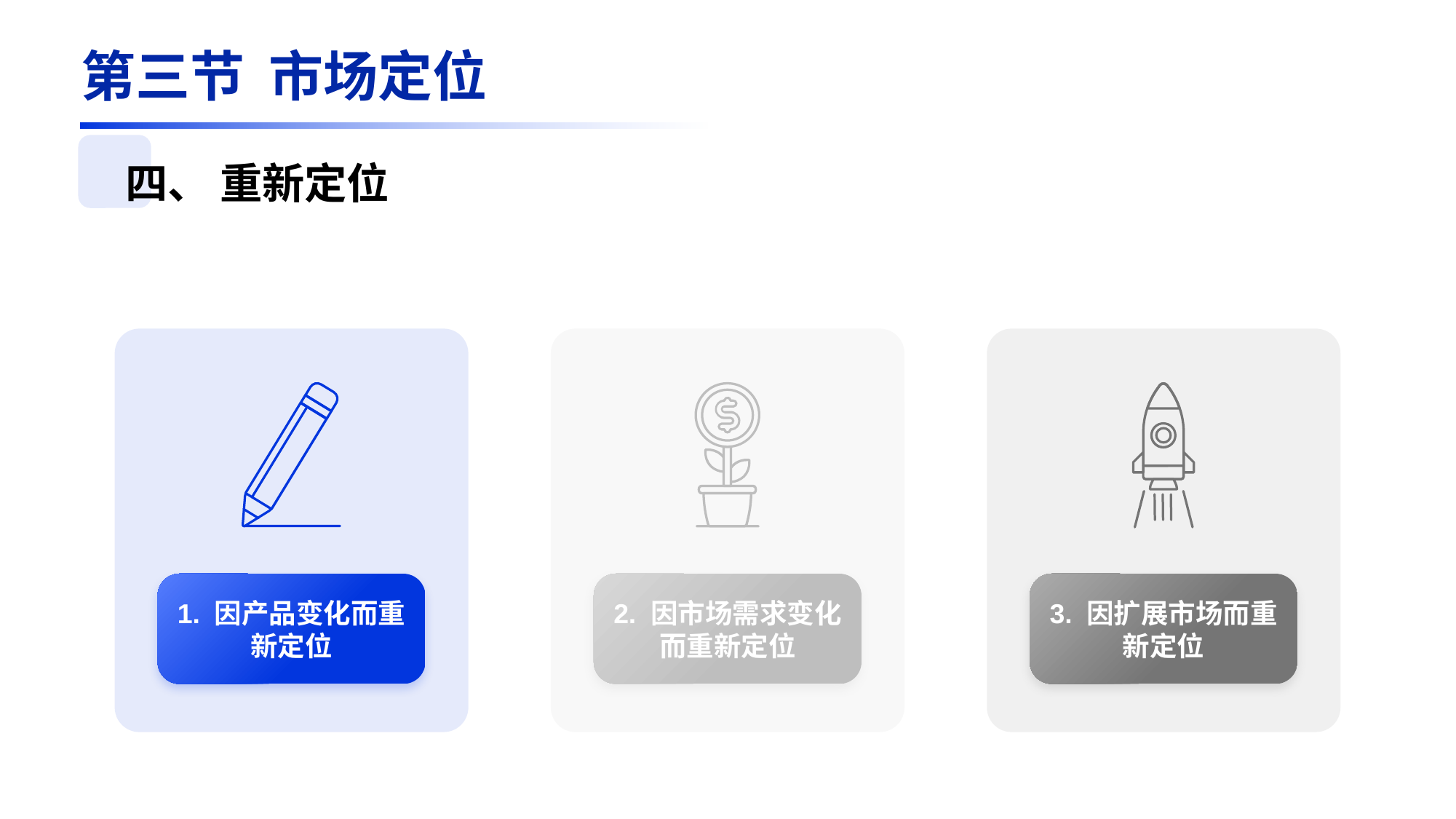

第三节  市场定位

四、 重新定位

1. 因产品变化而重新定位

2. 因市场需求变化而重新定位

3. 因扩展市场而重新定位